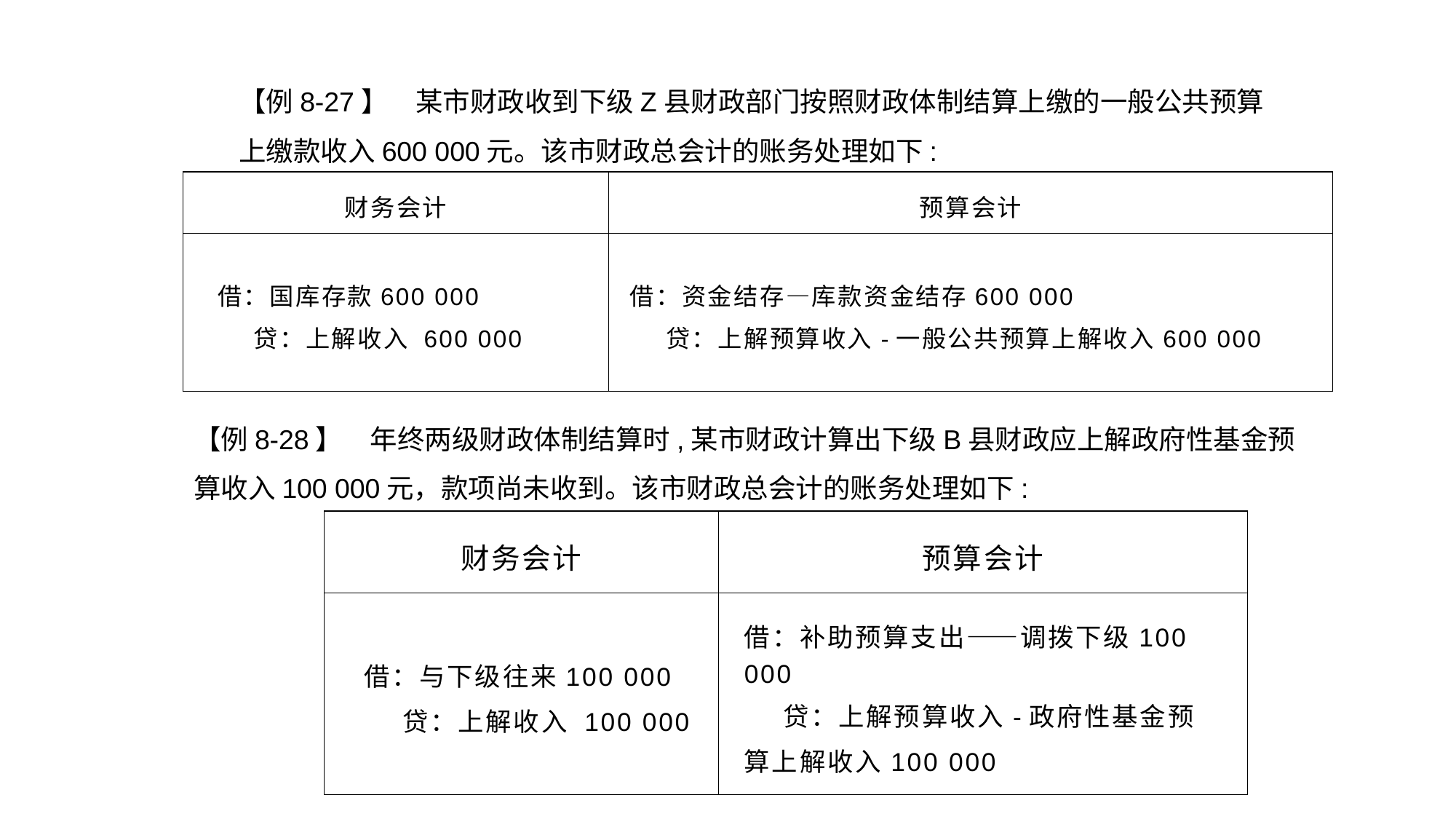

【例8-27】　某市财政收到下级Z县财政部门按照财政体制结算上缴的一般公共预算上缴款收入600 000元。该市财政总会计的账务处理如下:
| 财务会计 | 预算会计 |
| --- | --- |
| 借：国库存款600 000 贷：上解收入 600 000 | 借：资金结存―库款资金结存600 000 贷：上解预算收入-一般公共预算上解收入600 000 |
【例8-28】　年终两级财政体制结算时,某市财政计算出下级B县财政应上解政府性基金预算收入100 000元，款项尚未收到。该市财政总会计的账务处理如下:
| 财务会计 | 预算会计 |
| --- | --- |
| 借：与下级往来100 000 贷：上解收入 100 000 | 借：补助预算支出――调拨下级100 000 贷：上解预算收入-政府性基金预算上解收入100 000 |